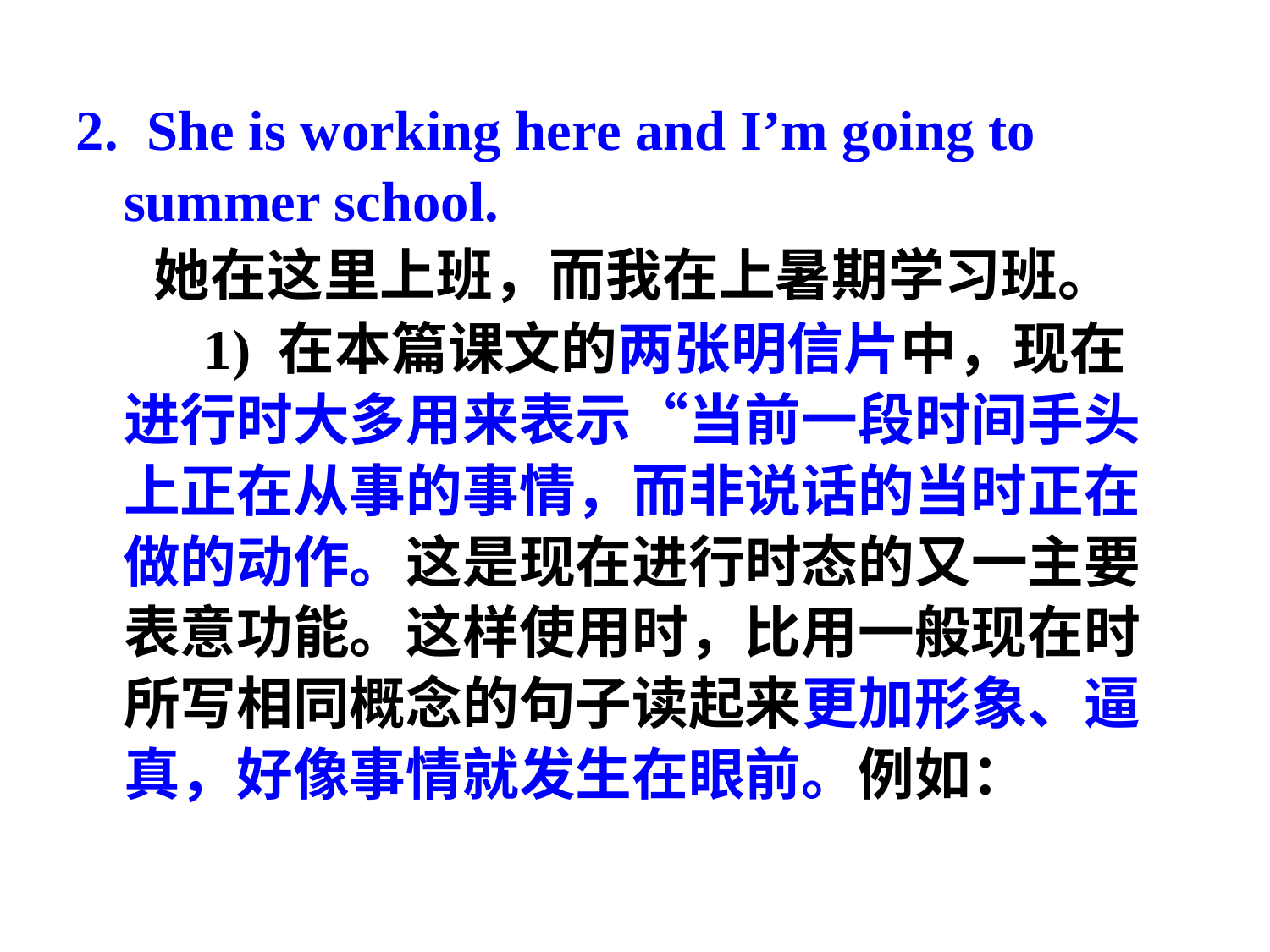

2.  She is working here and I’m going to summer school.
     她在这里上班，而我在上暑期学习班。
         1) 在本篇课文的两张明信片中，现在进行时大多用来表示“当前一段时间手头上正在从事的事情，而非说话的当时正在做的动作。这是现在进行时态的又一主要表意功能。这样使用时，比用一般现在时所写相同概念的句子读起来更加形象、逼真，好像事情就发生在眼前。例如：